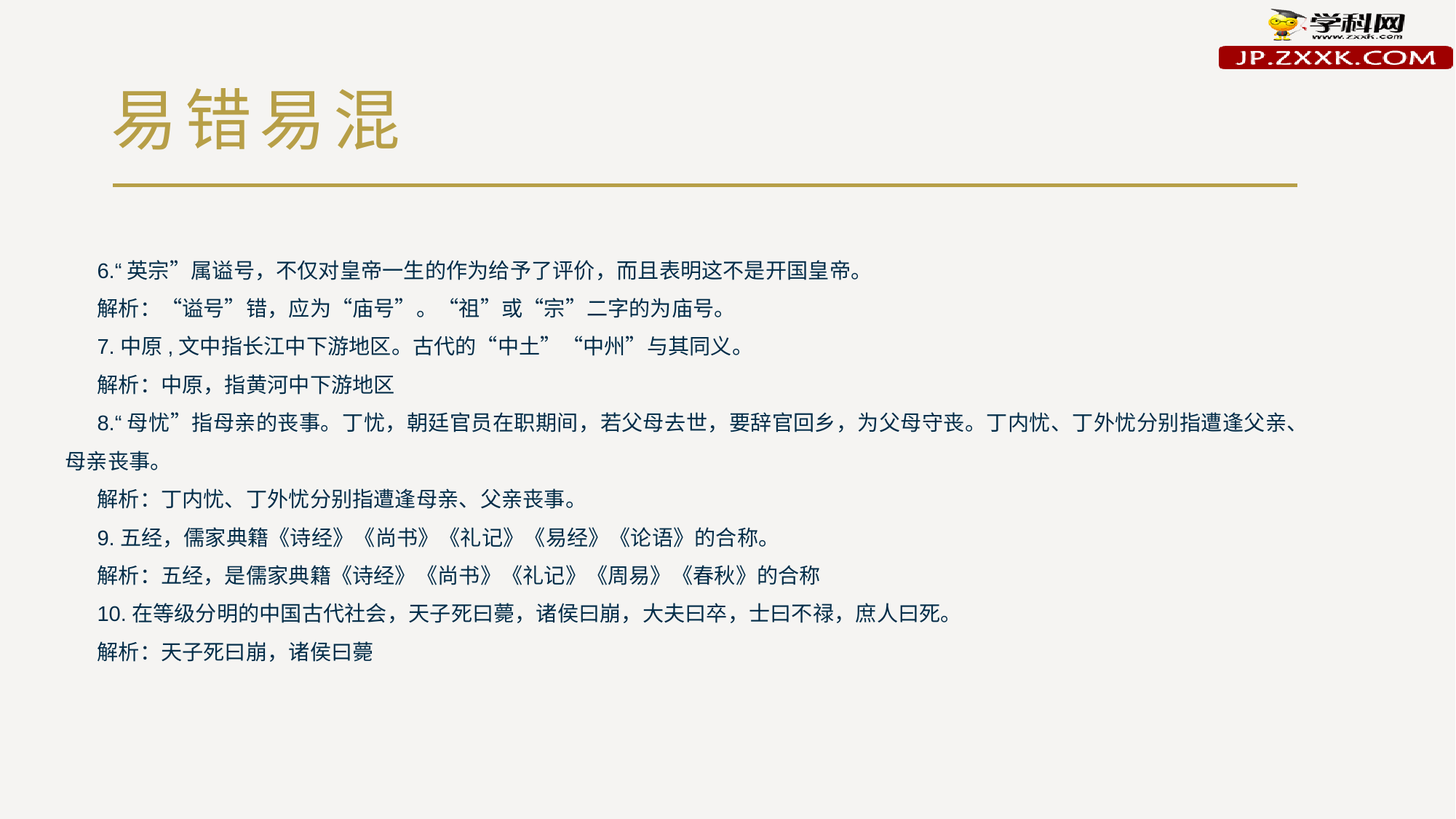

# 易错易混
6.“英宗”属谥号，不仅对皇帝一生的作为给予了评价，而且表明这不是开国皇帝。
解析：“谥号”错，应为“庙号”。“祖”或“宗”二字的为庙号。
7.中原,文中指长江中下游地区。古代的“中土”“中州”与其同义。
解析：中原，指黄河中下游地区
8.“母忧”指母亲的丧事。丁忧，朝廷官员在职期间，若父母去世，要辞官回乡，为父母守丧。丁内忧、丁外忧分别指遭逢父亲、母亲丧事。
解析：丁内忧、丁外忧分别指遭逢母亲、父亲丧事。
9.五经，儒家典籍《诗经》《尚书》《礼记》《易经》《论语》的合称。
解析：五经，是儒家典籍《诗经》《尚书》《礼记》《周易》《春秋》的合称
10.在等级分明的中国古代社会，天子死曰薨，诸侯曰崩，大夫曰卒，士曰不禄，庶人曰死。
解析：天子死曰崩，诸侯曰薨